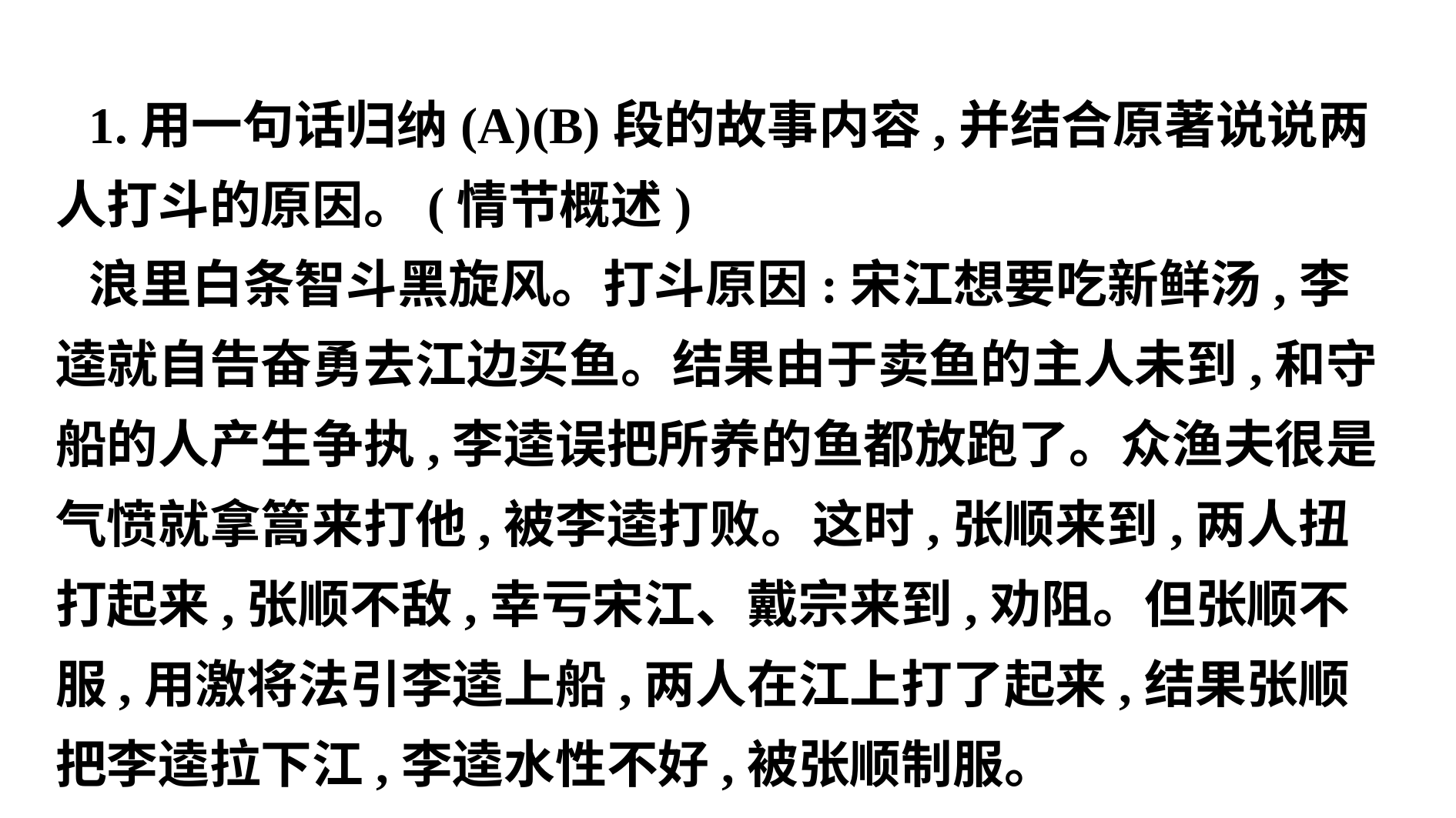

1.用一句话归纳(A)(B)段的故事内容,并结合原著说说两人打斗的原因。(情节概述)
浪里白条智斗黑旋风。打斗原因:宋江想要吃新鲜汤,李逵就自告奋勇去江边买鱼。结果由于卖鱼的主人未到,和守船的人产生争执,李逵误把所养的鱼都放跑了。众渔夫很是气愤就拿篙来打他,被李逵打败。这时,张顺来到,两人扭打起来,张顺不敌,幸亏宋江、戴宗来到,劝阻。但张顺不服,用激将法引李逵上船,两人在江上打了起来,结果张顺把李逵拉下江,李逵水性不好,被张顺制服。